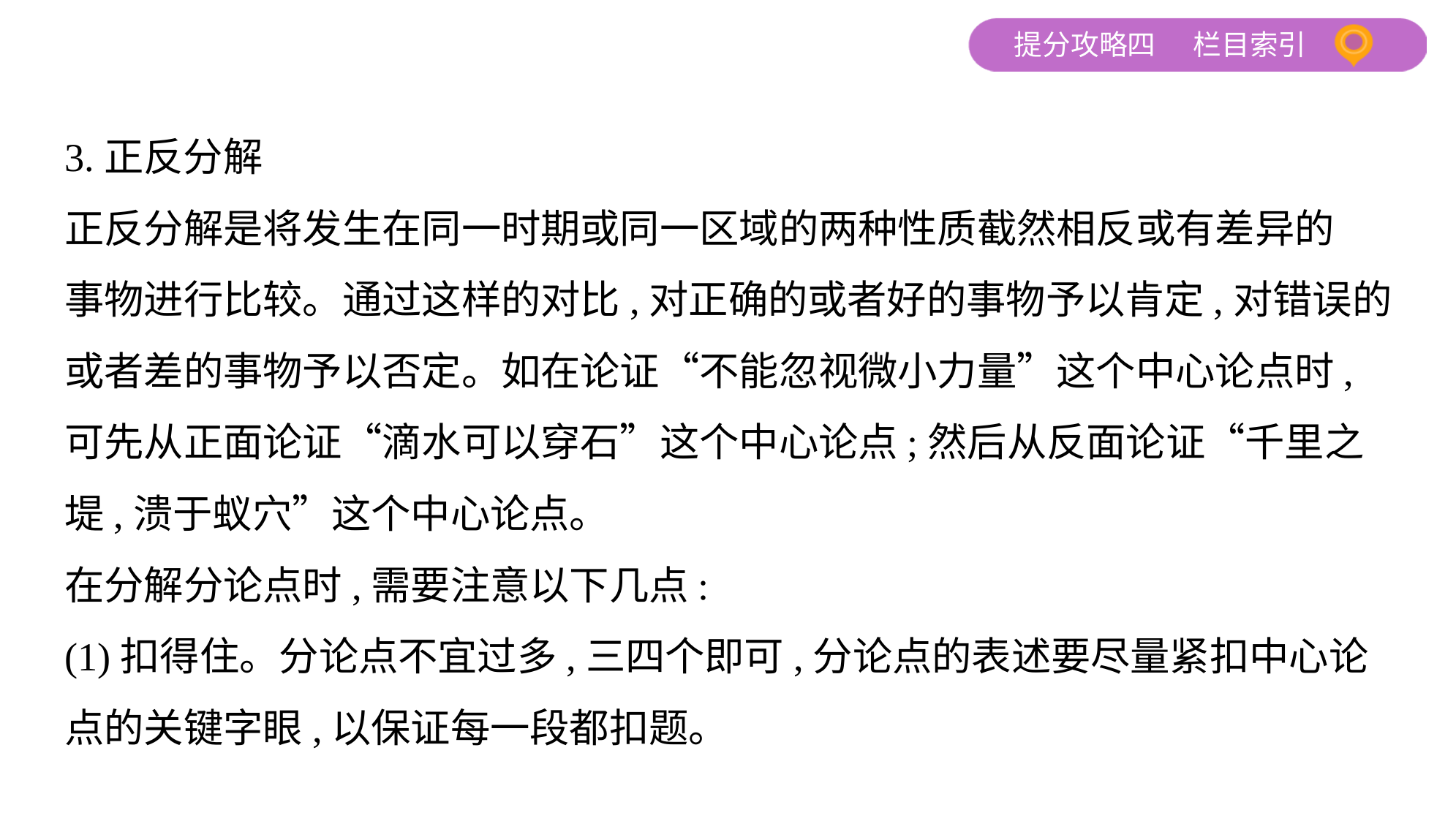

3.正反分解
正反分解是将发生在同一时期或同一区域的两种性质截然相反或有差异的
事物进行比较。通过这样的对比,对正确的或者好的事物予以肯定,对错误的
或者差的事物予以否定。如在论证“不能忽视微小力量”这个中心论点时,
可先从正面论证“滴水可以穿石”这个中心论点;然后从反面论证“千里之
堤,溃于蚁穴”这个中心论点。
在分解分论点时,需要注意以下几点:
(1)扣得住。分论点不宜过多,三四个即可,分论点的表述要尽量紧扣中心论
点的关键字眼,以保证每一段都扣题。